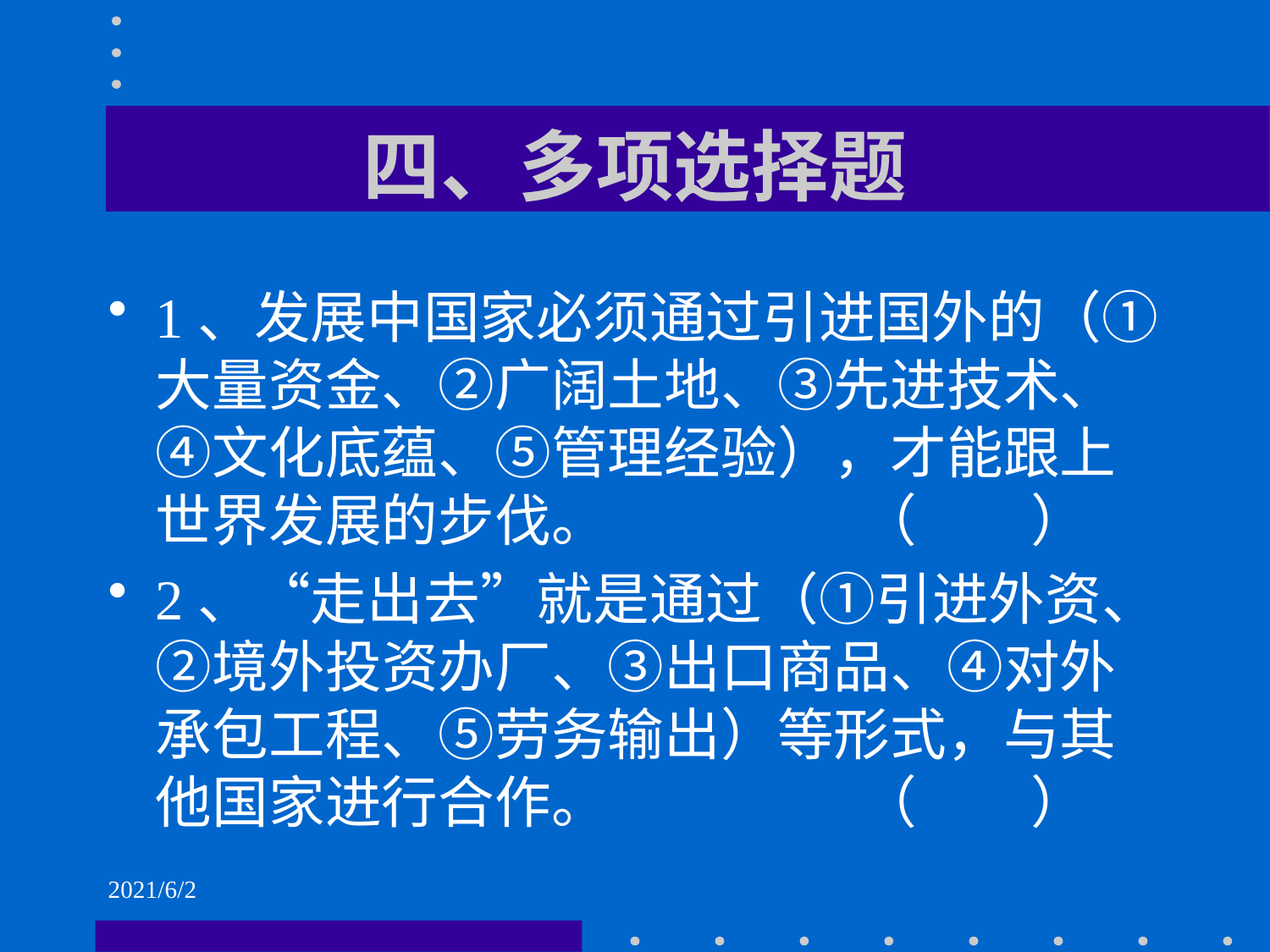

# 四、多项选择题
1、发展中国家必须通过引进国外的（①大量资金、②广阔土地、③先进技术、④文化底蕴、⑤管理经验），才能跟上世界发展的步伐。                    （         ）
2、“走出去”就是通过（①引进外资、②境外投资办厂、③出口商品、④对外承包工程、⑤劳务输出）等形式，与其他国家进行合作。                    （         ）
2021/6/2